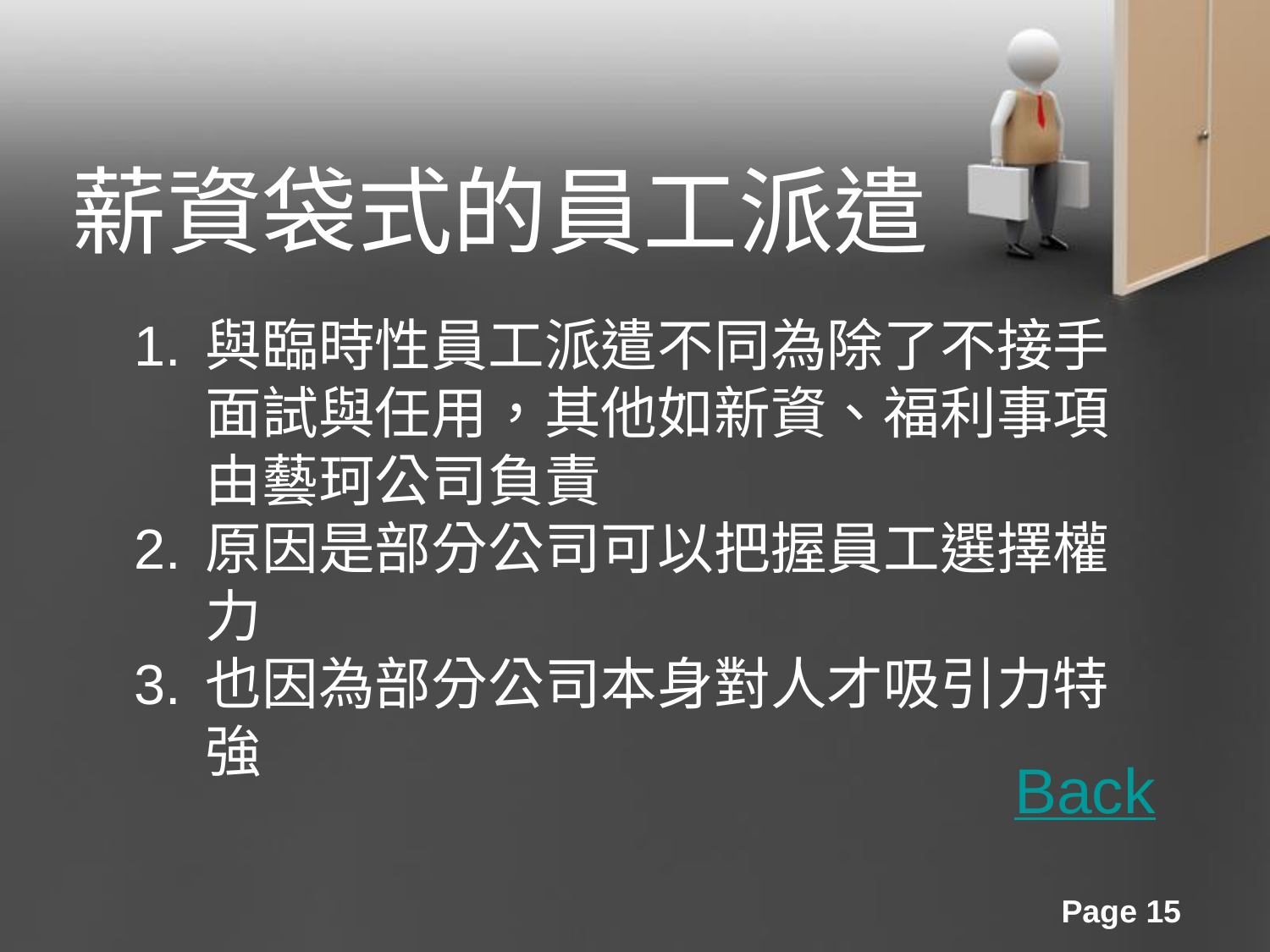

薪資袋式的員工派遣
與臨時性員工派遣不同為除了不接手面試與任用，其他如新資、福利事項由藝珂公司負責
原因是部分公司可以把握員工選擇權力
也因為部分公司本身對人才吸引力特強
Back